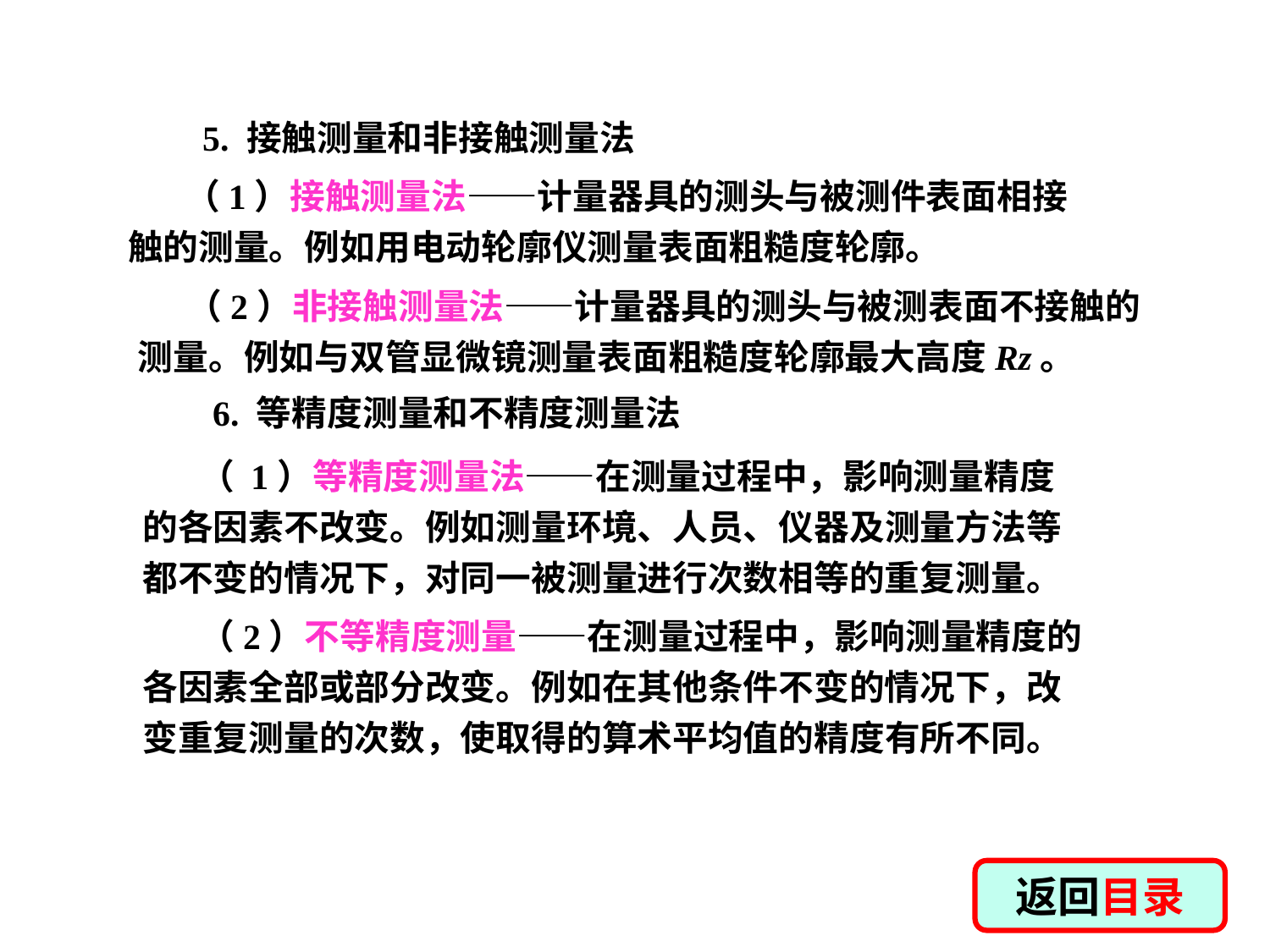

36
5. 接触测量和非接触测量法
      （1）接触测量法——计量器具的测头与被测件表面相接触的测量。例如用电动轮廓仪测量表面粗糙度轮廓。
     （2）非接触测量法——计量器具的测头与被测表面不接触的测量。例如与双管显微镜测量表面粗糙度轮廓最大高度Rz。
6. 等精度测量和不精度测量法
      （ 1）等精度测量法——在测量过程中，影响测量精度的各因素不改变。例如测量环境、人员、仪器及测量方法等都不变的情况下，对同一被测量进行次数相等的重复测量。
      （2）不等精度测量——在测量过程中，影响测量精度的各因素全部或部分改变。例如在其他条件不变的情况下，改变重复测量的次数，使取得的算术平均值的精度有所不同。
返回目录